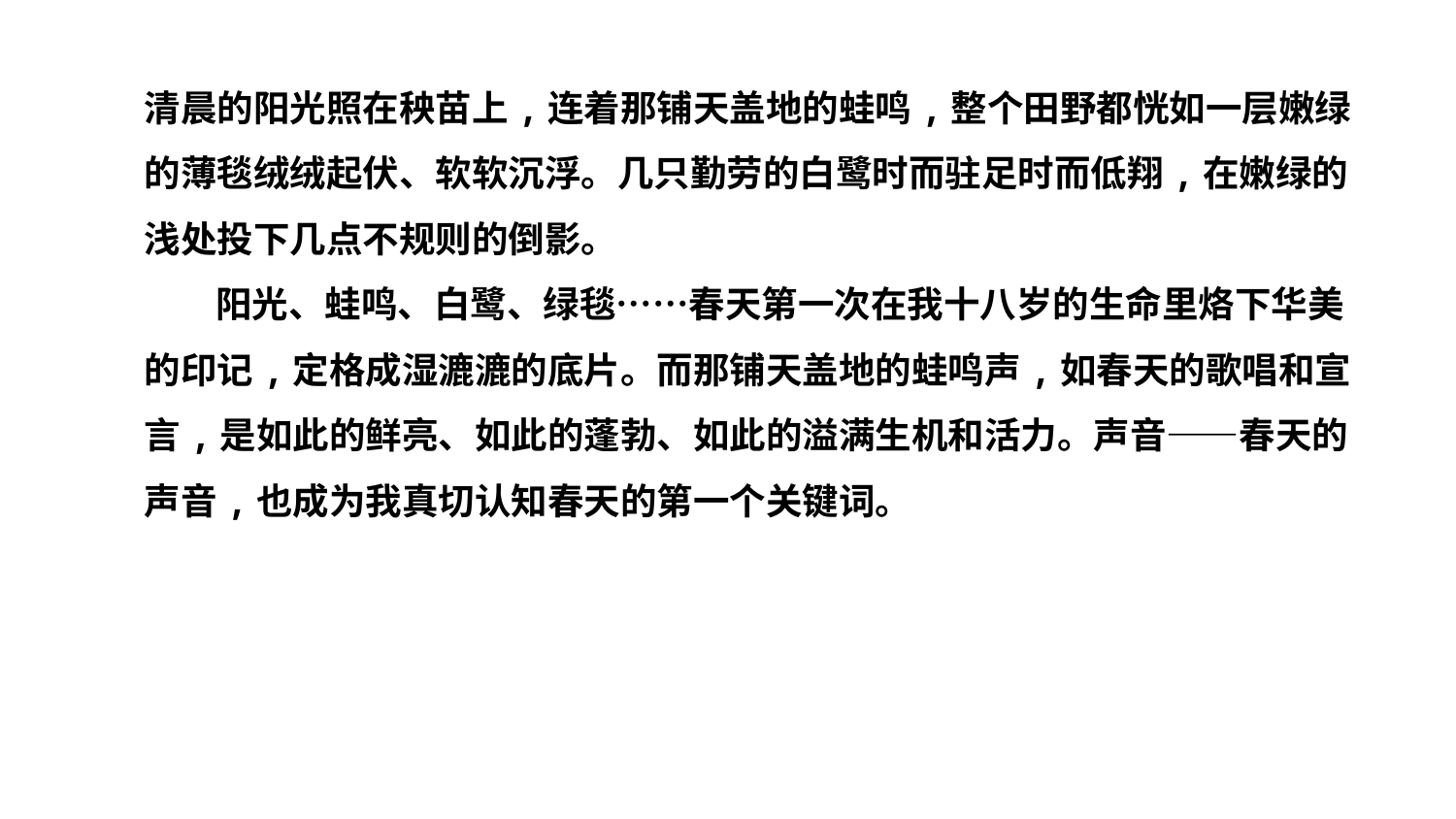

清晨的阳光照在秧苗上,连着那铺天盖地的蛙鸣,整个田野都恍如一层嫩绿的薄毯绒绒起伏、软软沉浮。几只勤劳的白鹭时而驻足时而低翔,在嫩绿的浅处投下几点不规则的倒影。
阳光、蛙鸣、白鹭、绿毯……春天第一次在我十八岁的生命里烙下华美的印记,定格成湿漉漉的底片。而那铺天盖地的蛙鸣声,如春天的歌唱和宣言,是如此的鲜亮、如此的蓬勃、如此的溢满生机和活力。声音——春天的声音,也成为我真切认知春天的第一个关键词。